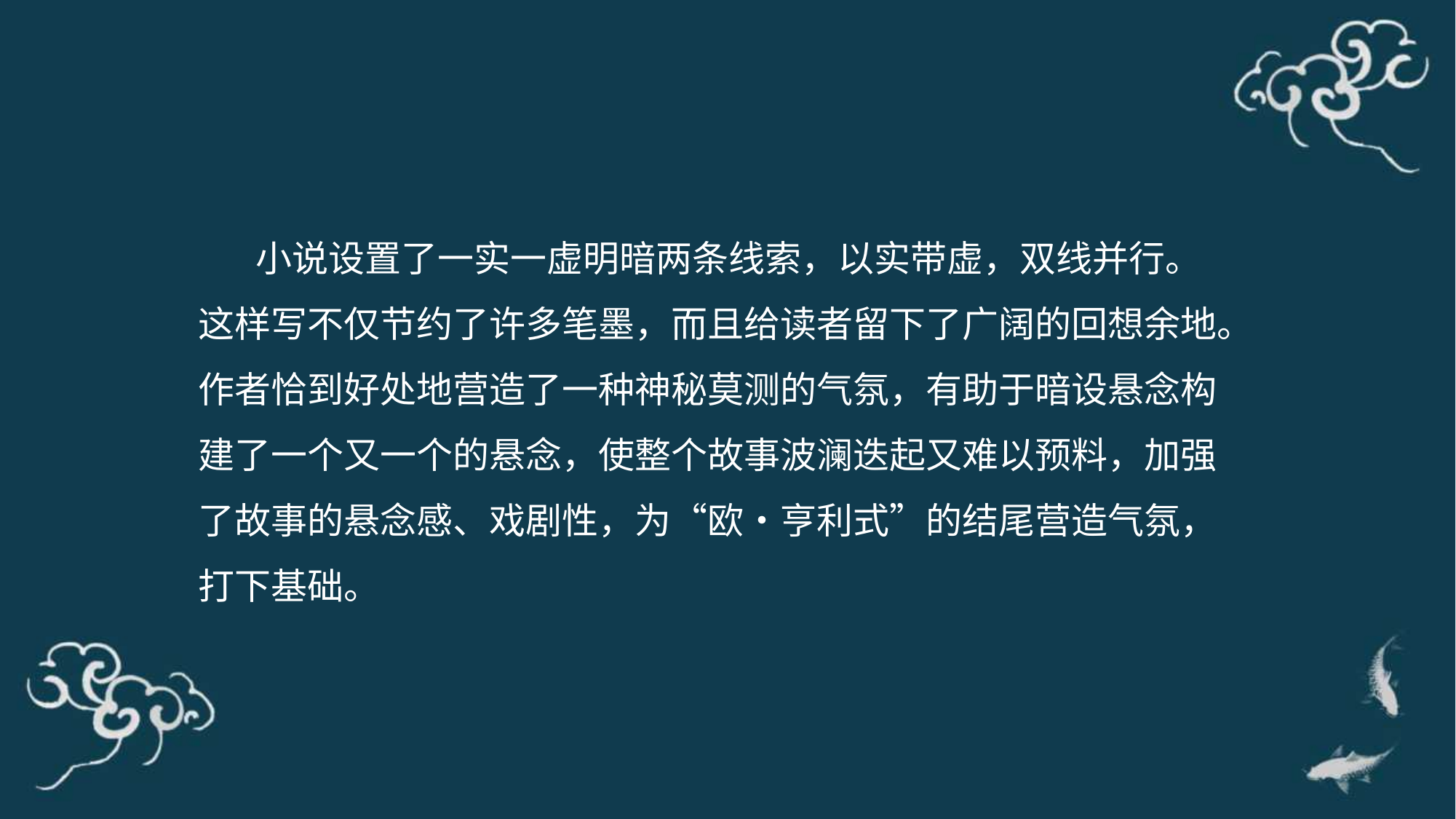

小说设置了一实一虚明暗两条线索，以实带虚，双线并行。这样写不仅节约了许多笔墨，而且给读者留下了广阔的回想余地。作者恰到好处地营造了一种神秘莫测的气氛，有助于暗设悬念构建了一个又一个的悬念，使整个故事波澜迭起又难以预料，加强了故事的悬念感、戏剧性，为“欧•亨利式”的结尾营造气氛，打下基础。